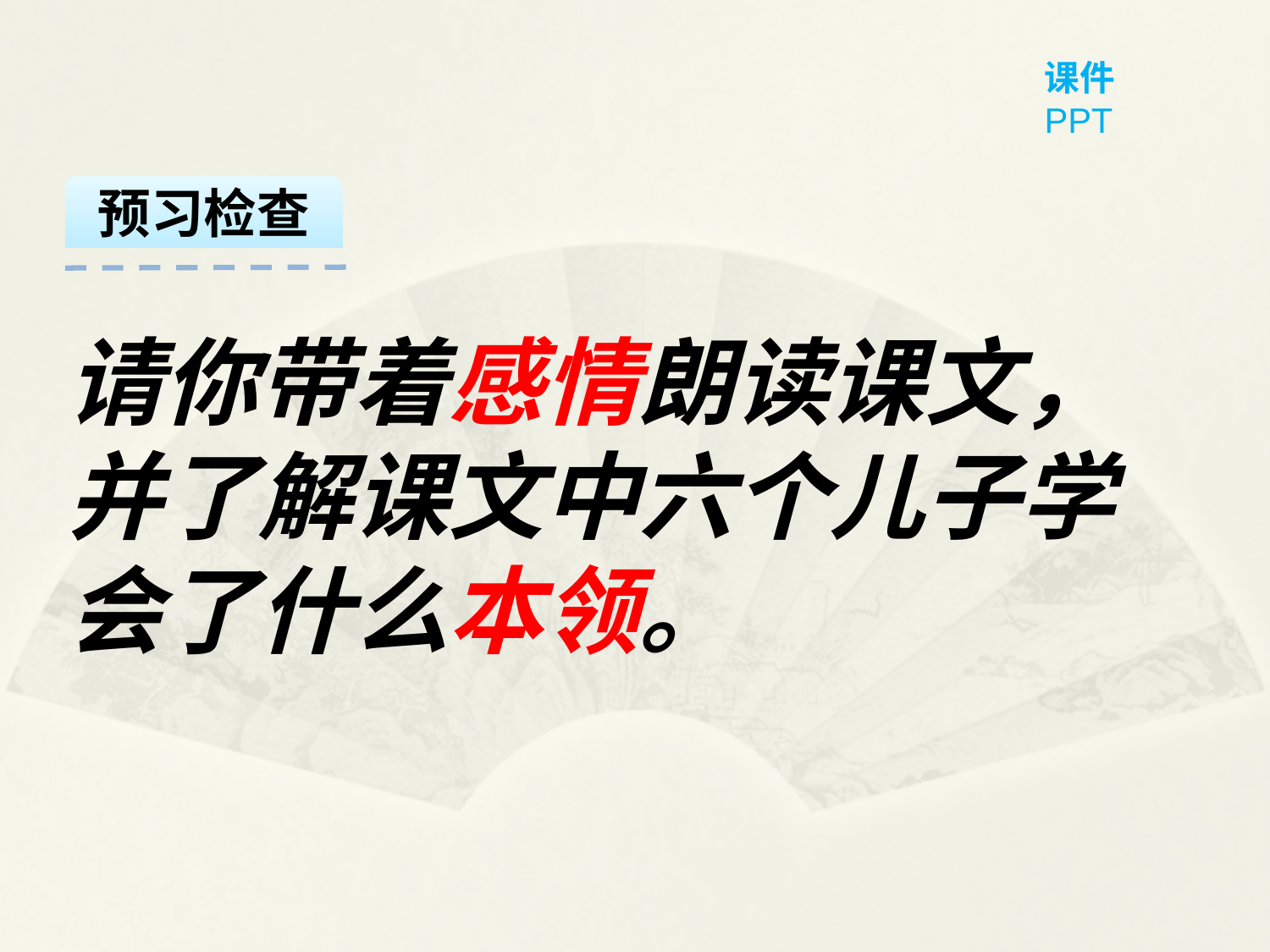

课件PPT
预习检查

请你带着感情朗读课文，并了解课文中六个儿子学会了什么本领。